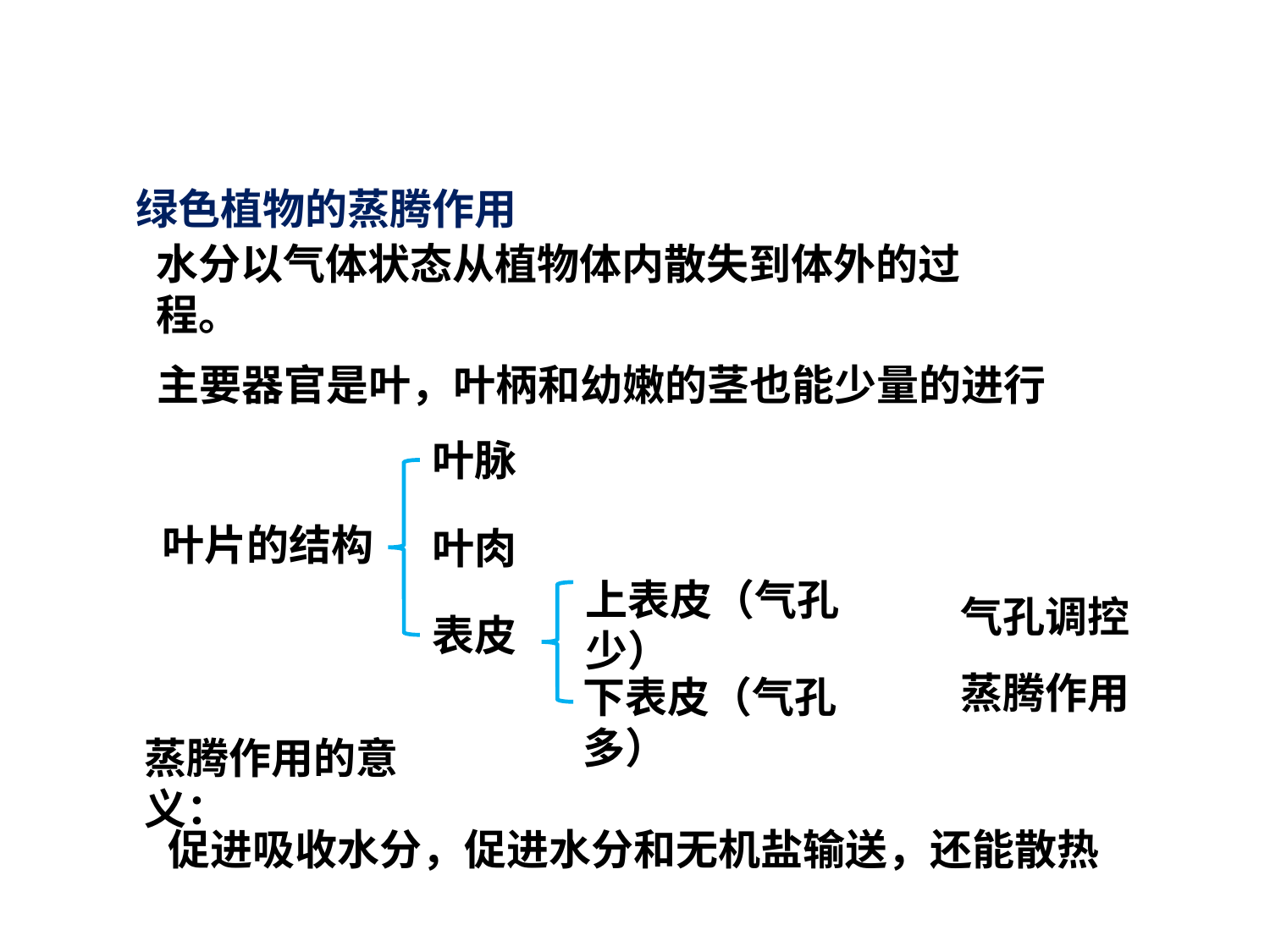

绿色植物的蒸腾作用
水分以气体状态从植物体内散失到体外的过程。
主要器官是叶，叶柄和幼嫩的茎也能少量的进行
叶脉

叶片的结构
叶肉
气孔调控蒸腾作用
上表皮（气孔少）

表皮
下表皮（气孔多）
蒸腾作用的意义：
促进吸收水分，促进水分和无机盐输送，还能散热